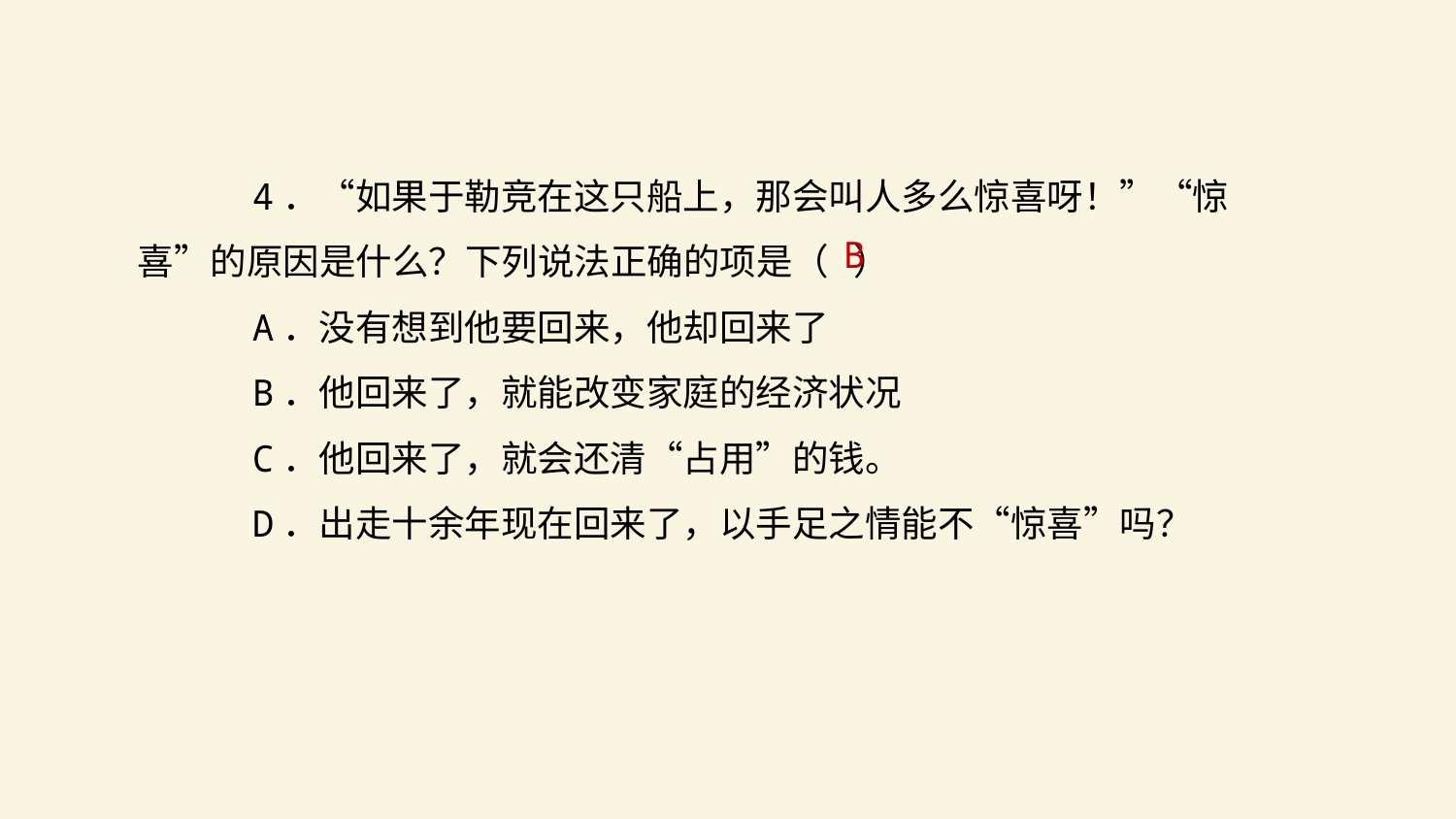

4．“如果于勒竞在这只船上，那会叫人多么惊喜呀！”“惊喜”的原因是什么？下列说法正确的项是（   ）
A．没有想到他要回来，他却回来了
B．他回来了，就能改变家庭的经济状况
C．他回来了，就会还清“占用”的钱。
D．出走十余年现在回来了，以手足之情能不“惊喜”吗？
B